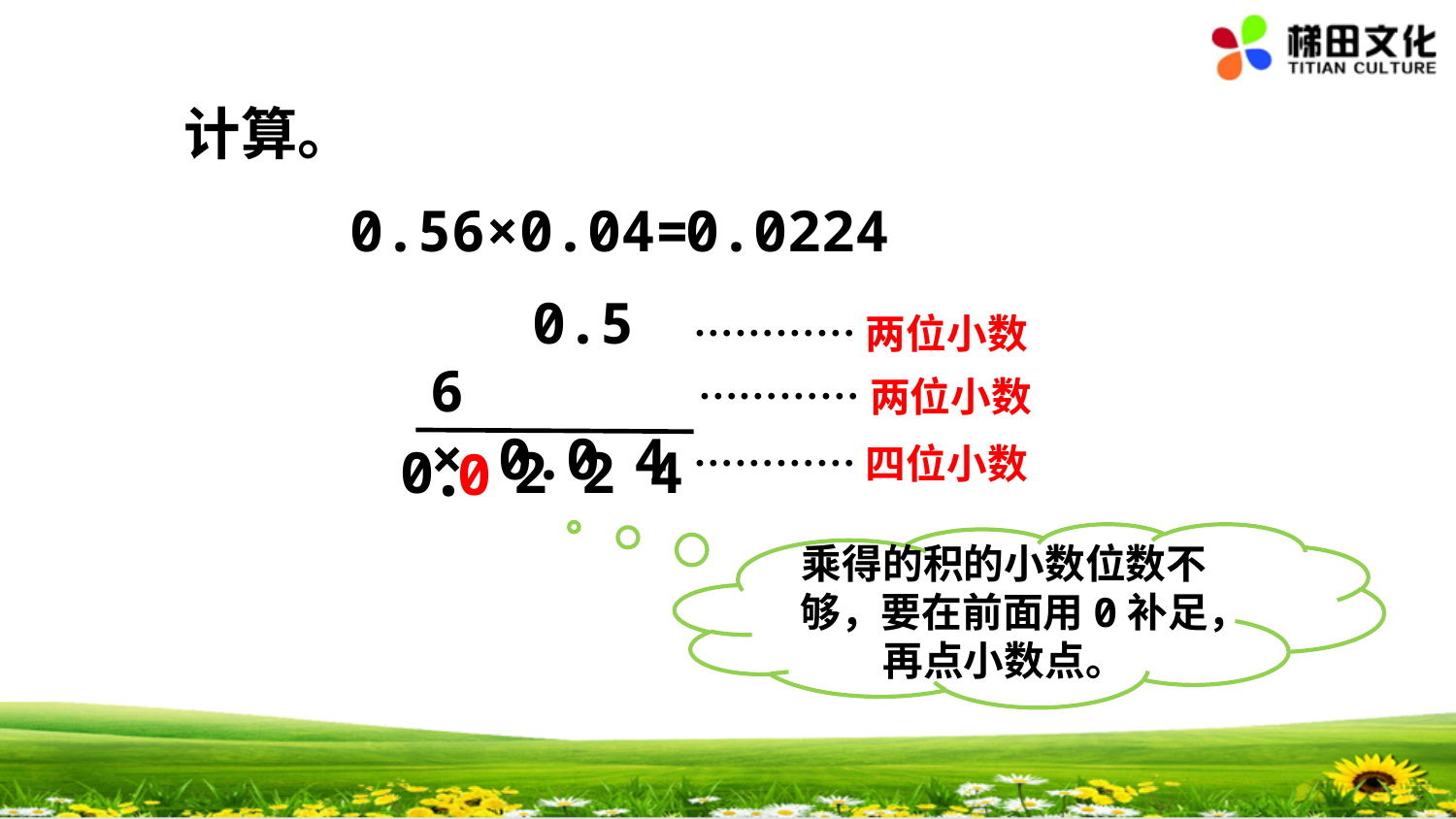

计算。
0.56×0.04=
0.0224
   0.5 6
× 0.0 4
…………两位小数
…………两位小数
.
0
       2 2 4
0
…………四位小数
乘得的积的小数位数不够，要在前面用0补足，再点小数点。